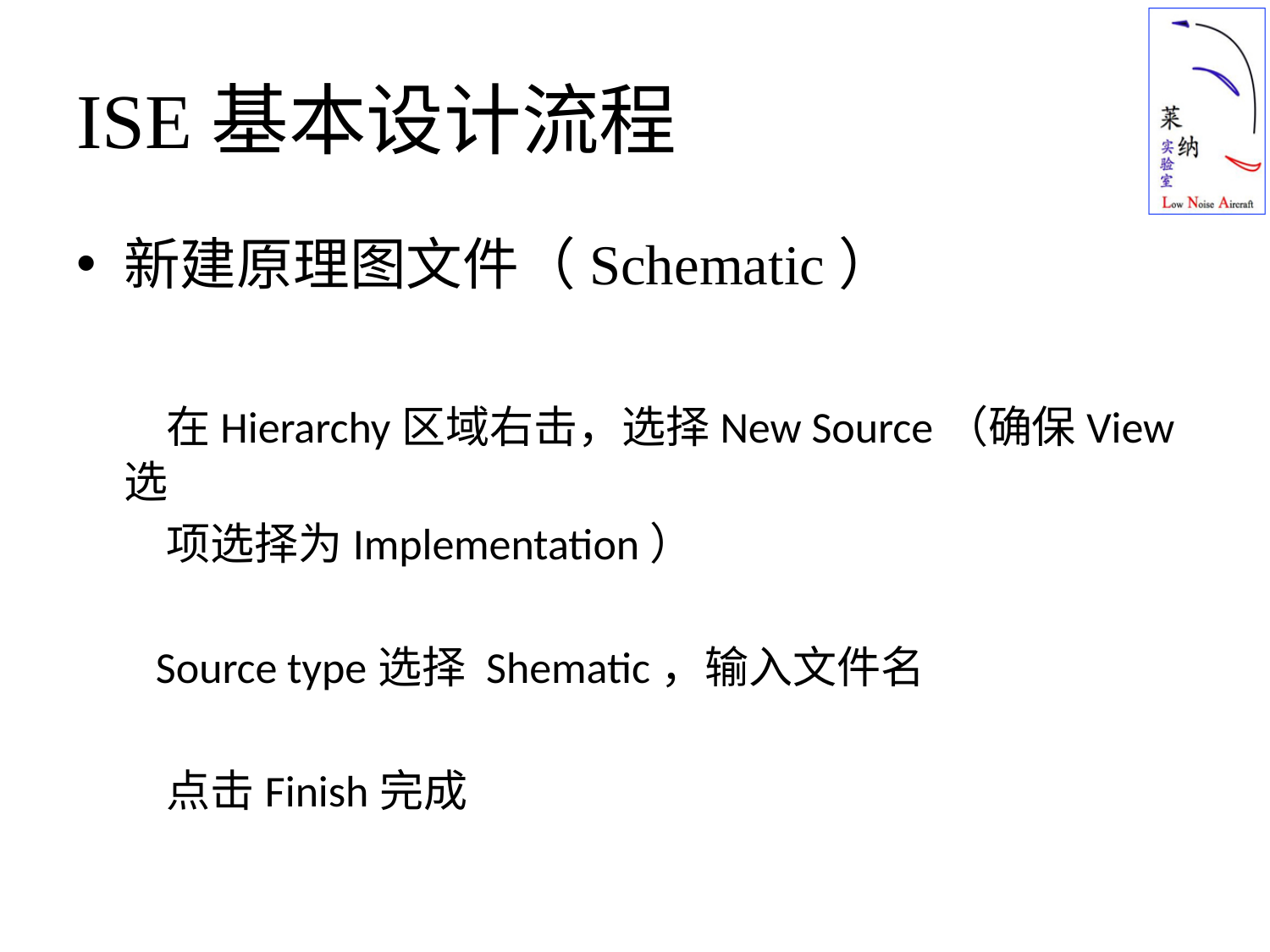

# ISE基本设计流程
新建原理图文件（Schematic）

      在Hierarchy区域右击，选择New Source（确保View选
        项选择为Implementation）

        Source type选择 Shematic，输入文件名

        点击Finish完成